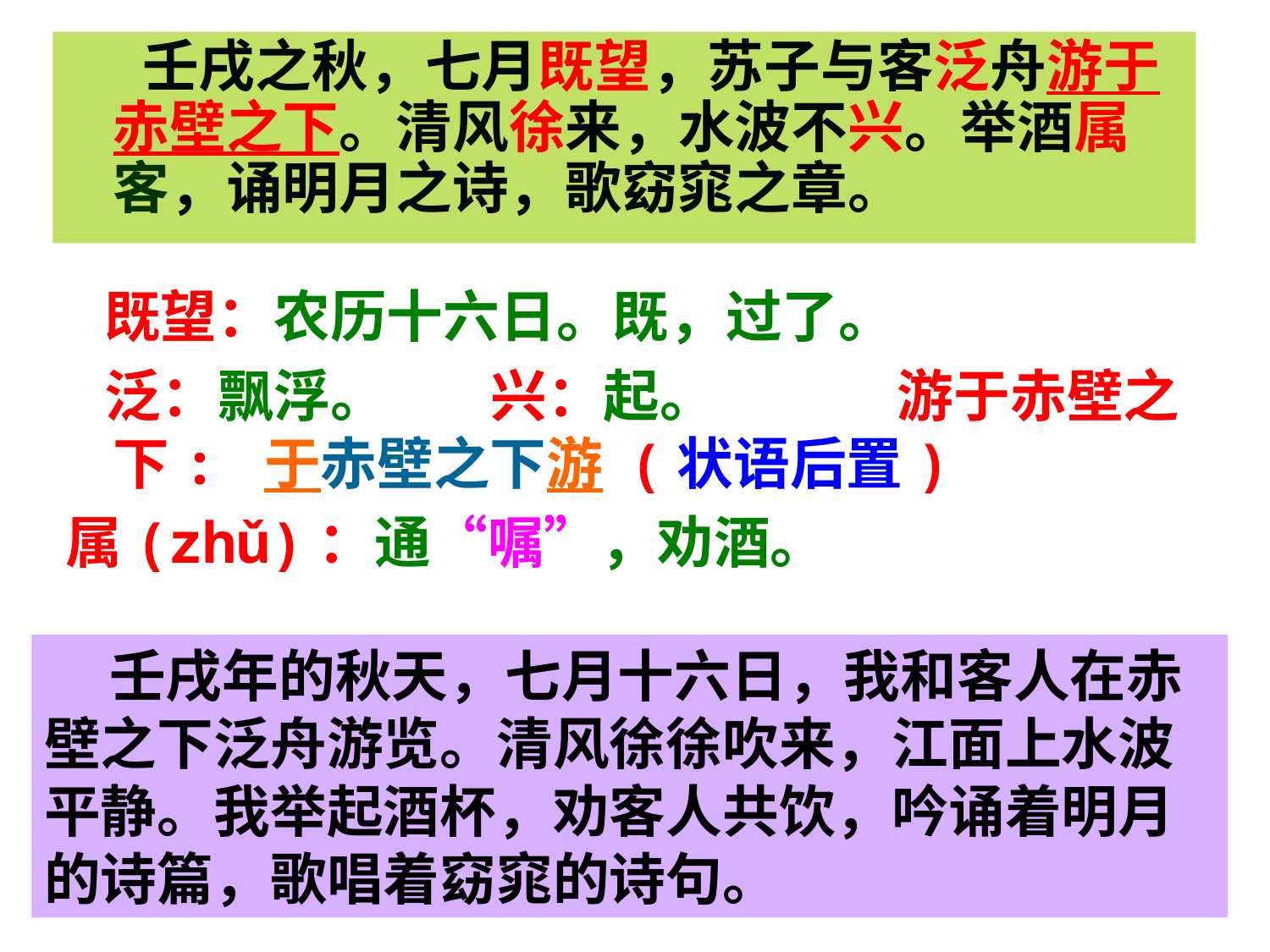

壬戌之秋，七月既望，苏子与客泛舟游于赤壁之下。清风徐来，水波不兴。举酒属客，诵明月之诗，歌窈窕之章。
  既望：农历十六日。既，过了。
  泛：飘浮。        兴：起。              游于赤壁之下: 于赤壁之下游 (状语后置)
属(zhǔ)：通“嘱”，劝酒。
    壬戌年的秋天，七月十六日，我和客人在赤壁之下泛舟游览。清风徐徐吹来，江面上水波平静。我举起酒杯，劝客人共饮，吟诵着明月的诗篇，歌唱着窈窕的诗句。